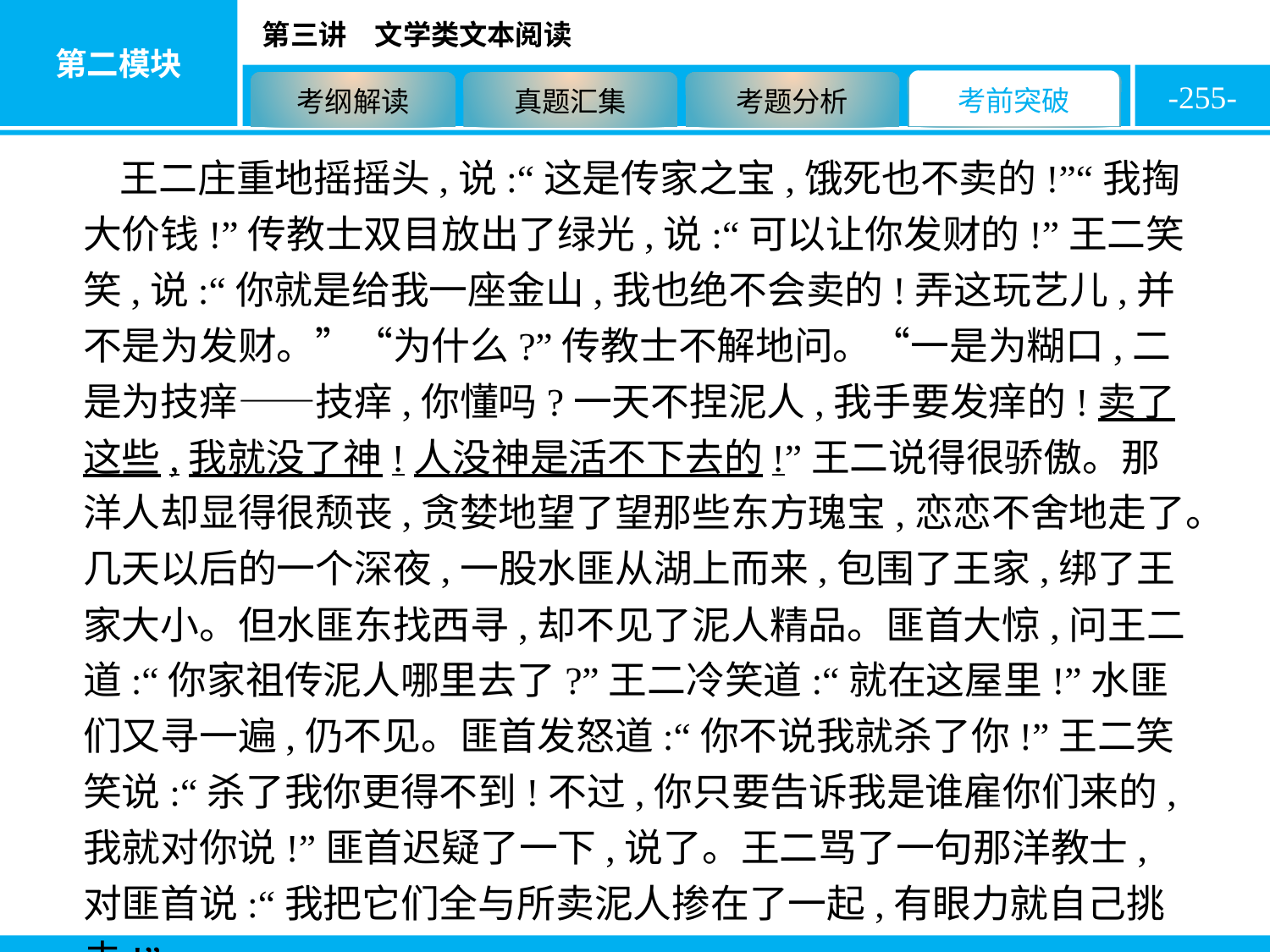

-255-
王二庄重地摇摇头,说:“这是传家之宝,饿死也不卖的!”“我掏大价钱!”传教士双目放出了绿光,说:“可以让你发财的!”王二笑笑,说:“你就是给我一座金山,我也绝不会卖的!弄这玩艺儿,并不是为发财。”“为什么?”传教士不解地问。“一是为糊口,二是为技痒——技痒,你懂吗?一天不捏泥人,我手要发痒的!卖了这些,我就没了神!人没神是活不下去的!”王二说得很骄傲。那洋人却显得很颓丧,贪婪地望了望那些东方瑰宝,恋恋不舍地走了。几天以后的一个深夜,一股水匪从湖上而来,包围了王家,绑了王家大小。但水匪东找西寻,却不见了泥人精品。匪首大惊,问王二道:“你家祖传泥人哪里去了?”王二冷笑道:“就在这屋里!”水匪们又寻一遍,仍不见。匪首发怒道:“你不说我就杀了你!”王二笑笑说:“杀了我你更得不到!不过,你只要告诉我是谁雇你们来的,我就对你说!”匪首迟疑了一下,说了。王二骂了一句那洋教士,对匪首说:“我把它们全与所卖泥人掺在了一起,有眼力就自己挑去!”